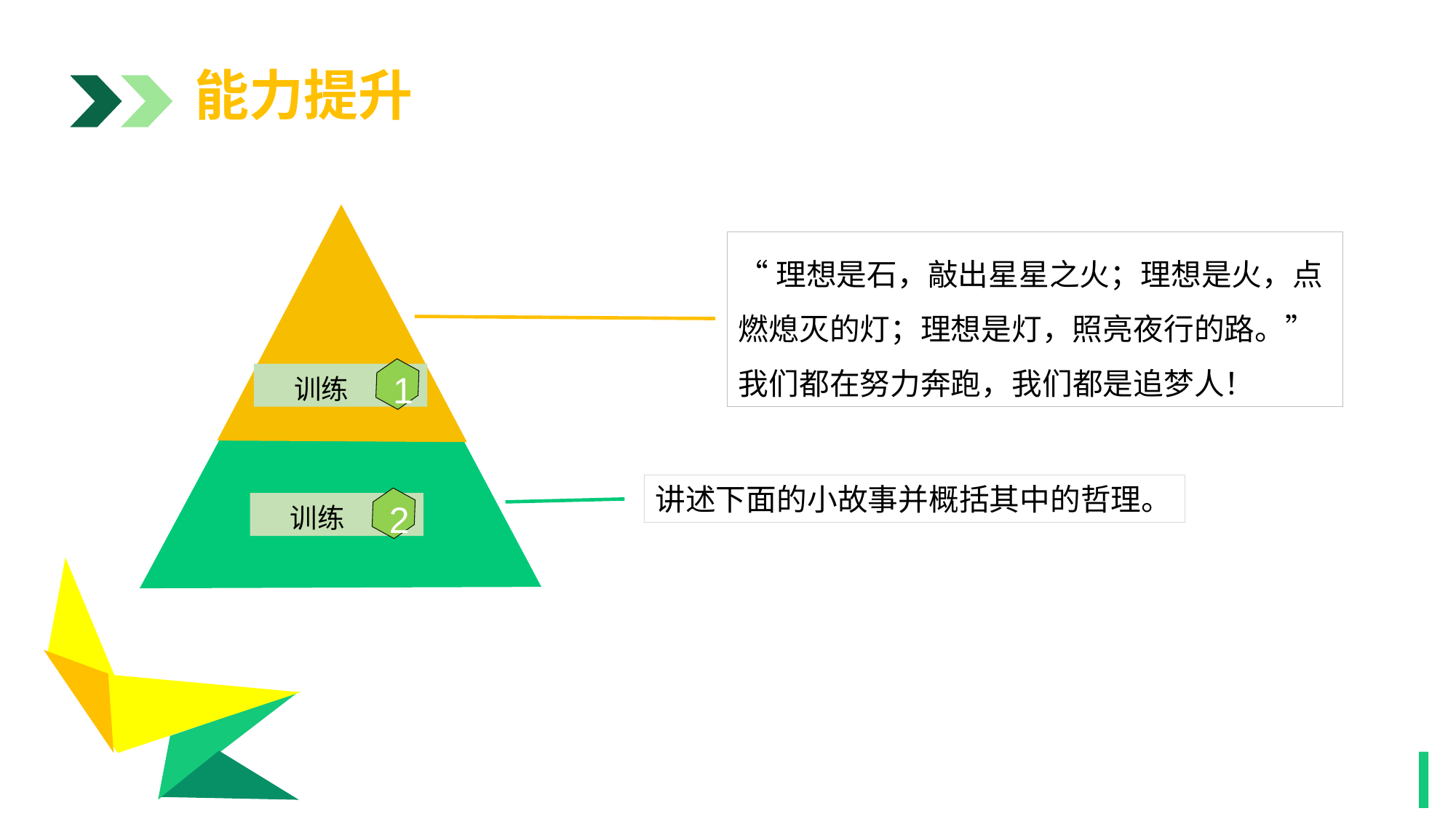

能力提升

阶段三
“理想是石，敲出星星之火；理想是火，点燃熄灭的灯；理想是灯，照亮夜行的路。”我们都在努力奔跑，我们都是追梦人！
1
1

训练
讲述下面的小故事并概括其中的哲理。
2

训练

1
8